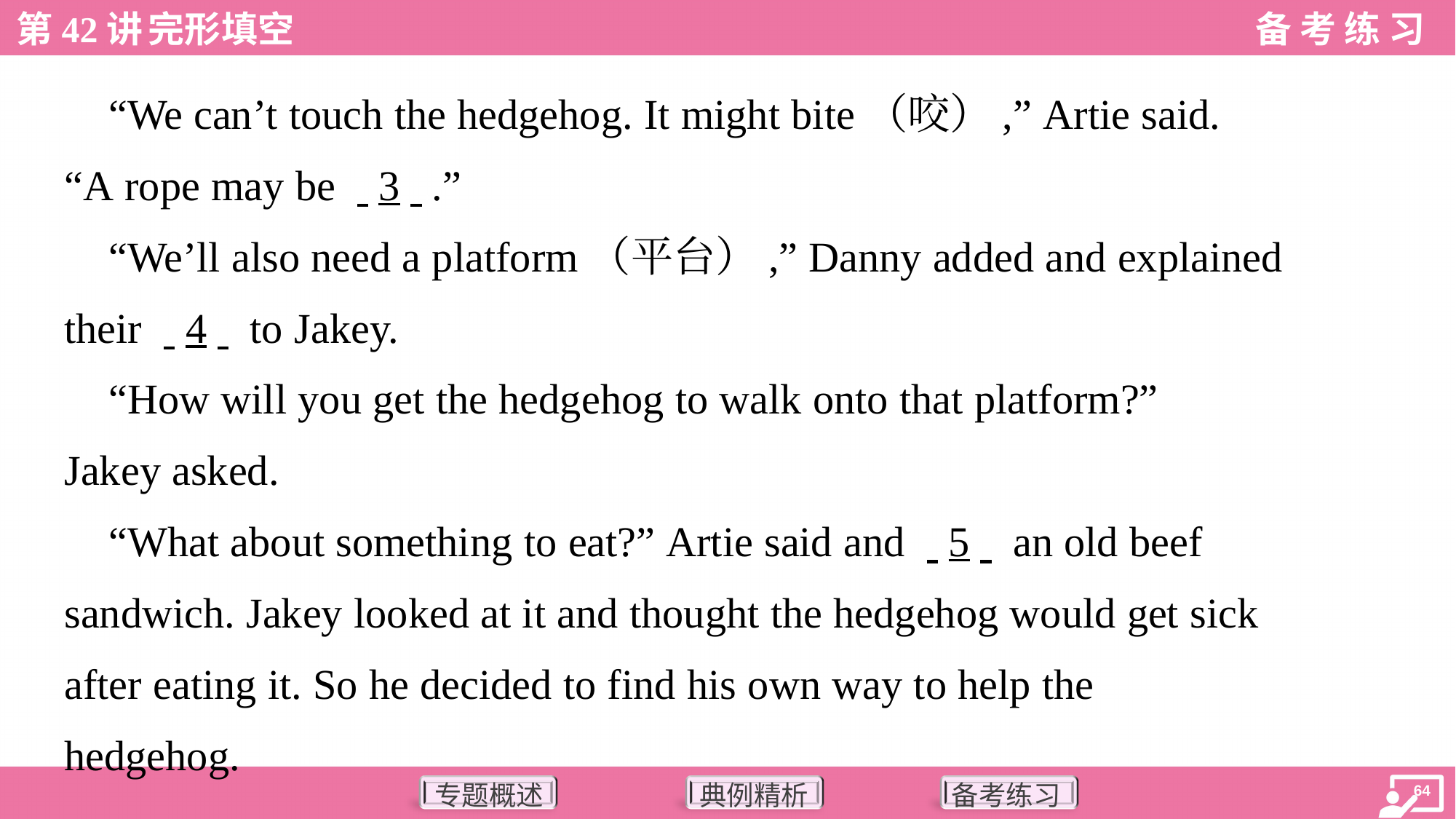

“We can’t touch the hedgehog. It might bite（咬）,” Artie said.
“A rope may be . .3. ..”
    “We’ll also need a platform（平台）,” Danny added and explained
their . .4. . to Jakey.
    “How will you get the hedgehog to walk onto that platform?”
Jakey asked.
    “What about something to eat?” Artie said and . .5. . an old beef
sandwich. Jakey looked at it and thought the hedgehog would get sick
after eating it. So he decided to find his own way to help the
hedgehog.